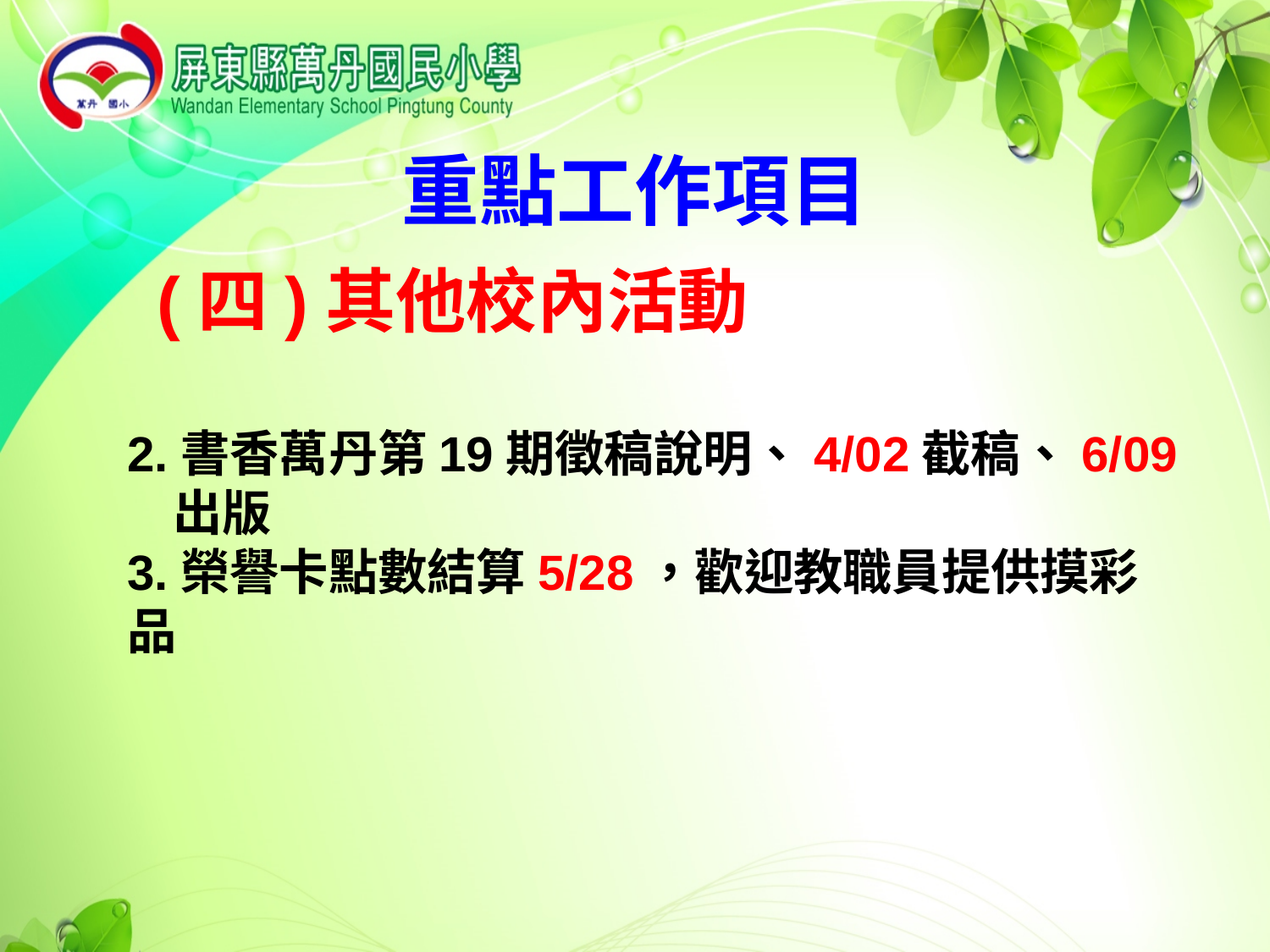

重點工作項目
(四)其他校內活動
2.書香萬丹第19期徵稿說明、4/02截稿、6/09
   出版
3.榮譽卡點數結算5/28，歡迎教職員提供摸彩品